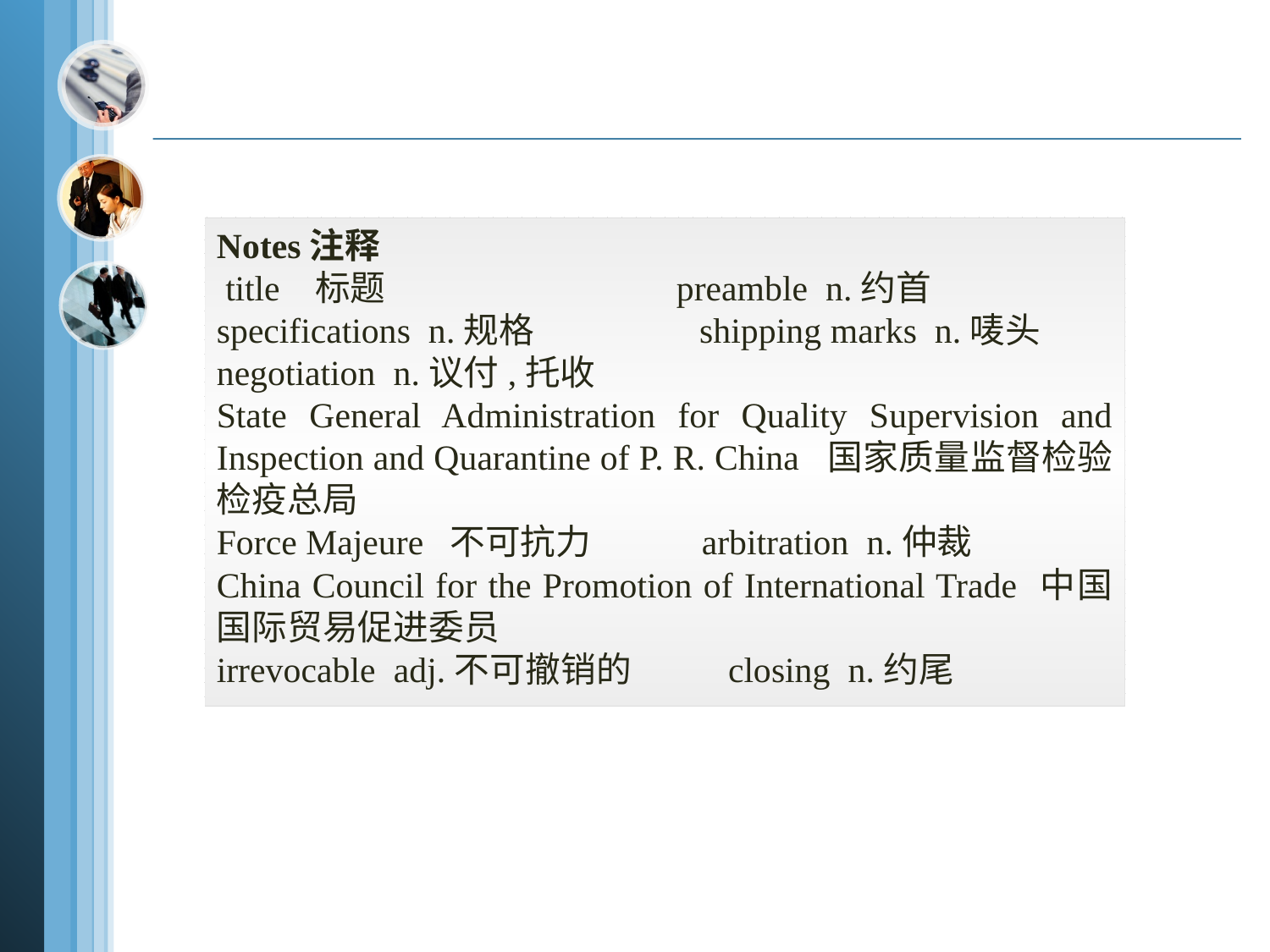

Notes注释
 title   标题                                    preamble  n.约首
specifications  n.规格                    shipping marks  n.唛头
negotiation  n.议付,托收
State General Administration for Quality Supervision and Inspection and Quarantine of P. R. China  国家质量监督检验检疫总局
Force Majeure  不可抗力             arbitration  n.仲裁
China Council for the Promotion of International Trade 中国国际贸易促进委员
irrevocable  adj.不可撤销的           closing  n.约尾